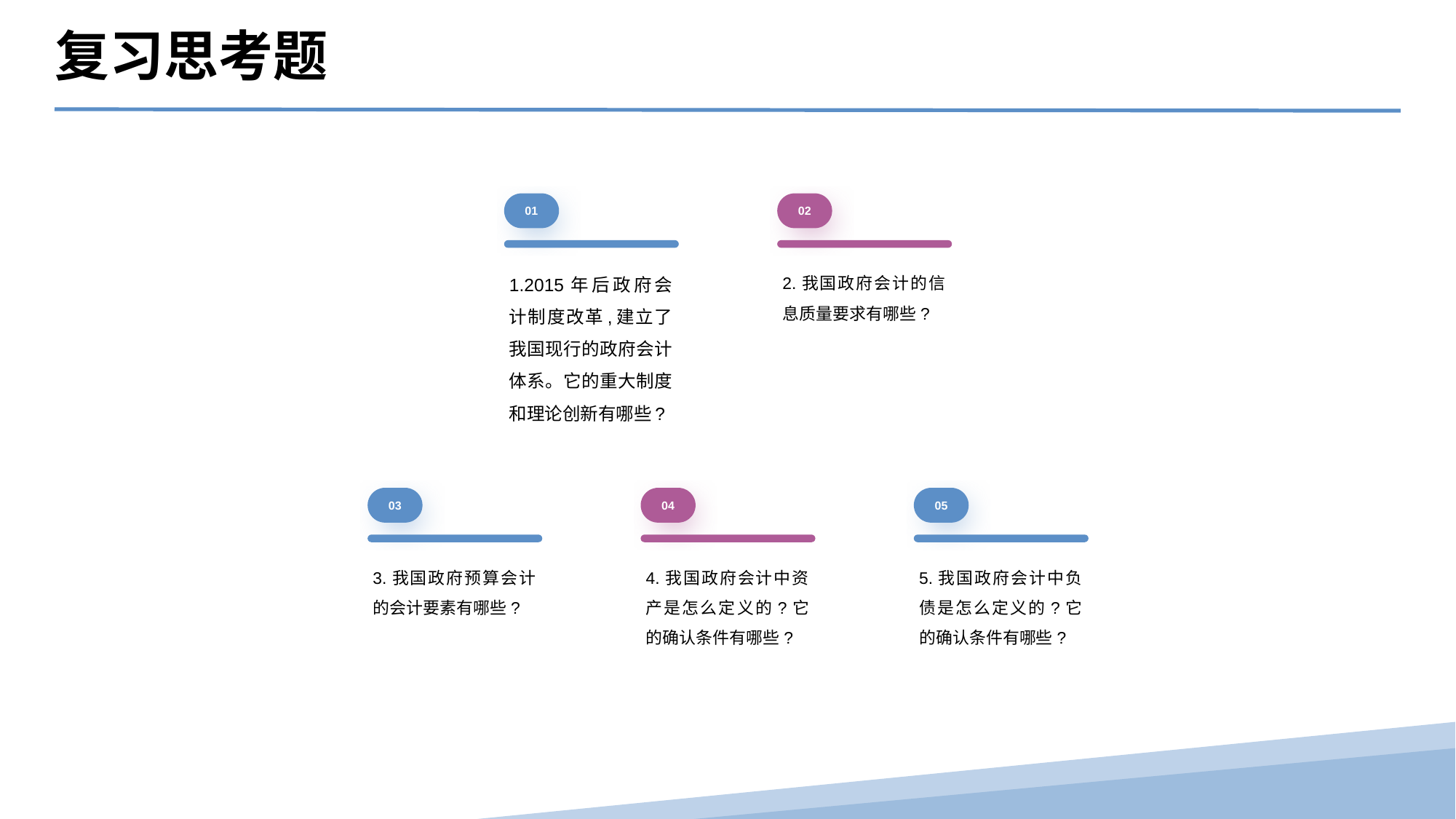

复习思考题
01
02

1.2015年后政府会计制度改革,建立了我国现行的政府会计体系。它的重大制度和理论创新有哪些?
2.我国政府会计的信息质量要求有哪些?
03
04
05

3.我国政府预算会计的会计要素有哪些?
4.我国政府会计中资产是怎么定义的?它的确认条件有哪些?
5.我国政府会计中负债是怎么定义的?它的确认条件有哪些?